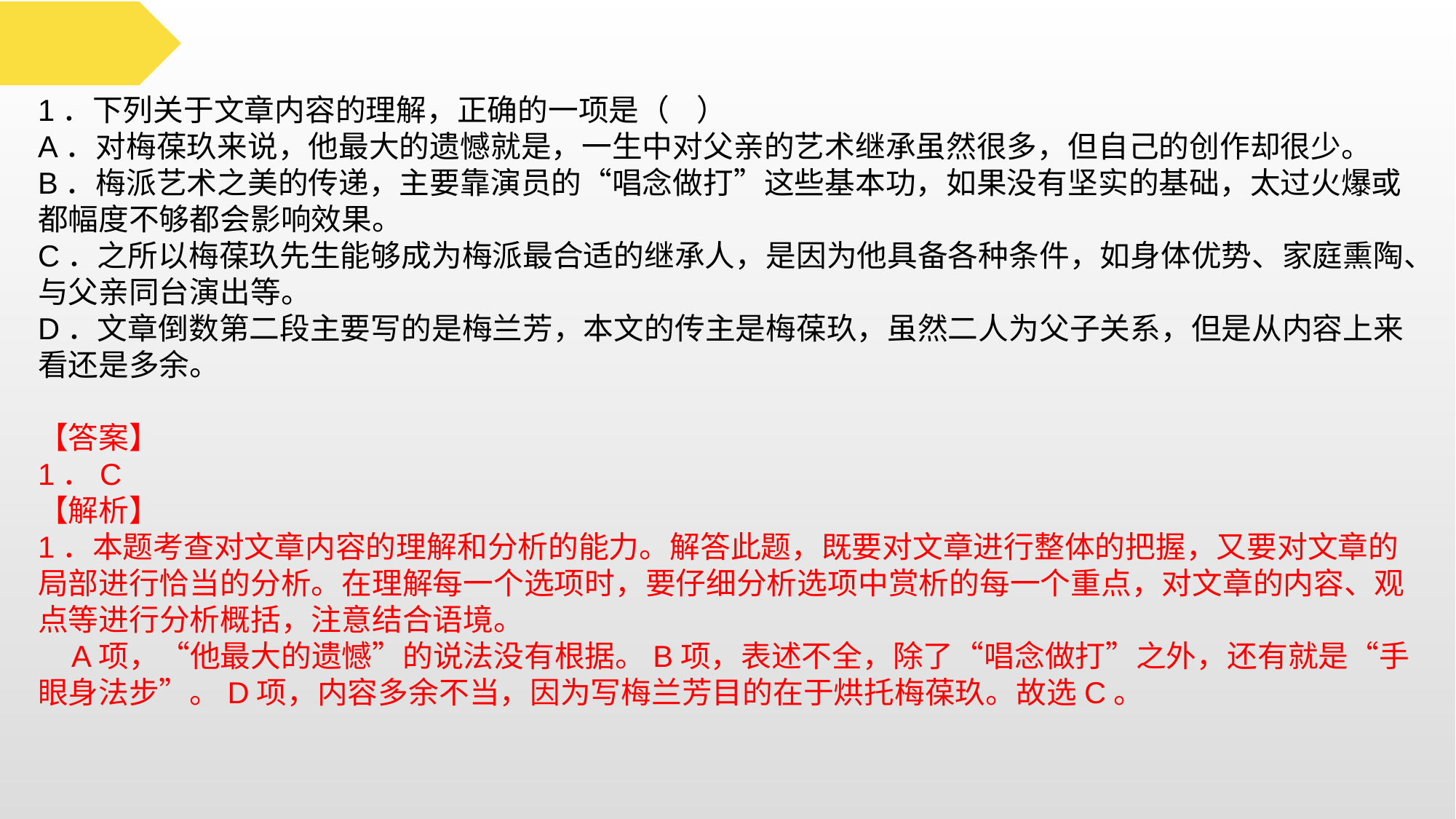

1．下列关于文章内容的理解，正确的一项是（    ）
A．对梅葆玖来说，他最大的遗憾就是，一生中对父亲的艺术继承虽然很多，但自己的创作却很少。
B．梅派艺术之美的传递，主要靠演员的“唱念做打”这些基本功，如果没有坚实的基础，太过火爆或都幅度不够都会影响效果。
C．之所以梅葆玖先生能够成为梅派最合适的继承人，是因为他具备各种条件，如身体优势、家庭熏陶、与父亲同台演出等。
D．文章倒数第二段主要写的是梅兰芳，本文的传主是梅葆玖，虽然二人为父子关系，但是从内容上来看还是多余。

【答案】
1．C
【解析】
1．本题考查对文章内容的理解和分析的能力。解答此题，既要对文章进行整体的把握，又要对文章的局部进行恰当的分析。在理解每一个选项时，要仔细分析选项中赏析的每一个重点，对文章的内容、观点等进行分析概括，注意结合语境。
    A项，“他最大的遗憾”的说法没有根据。B项，表述不全，除了“唱念做打”之外，还有就是“手眼身法步”。D项，内容多余不当，因为写梅兰芳目的在于烘托梅葆玖。故选C。